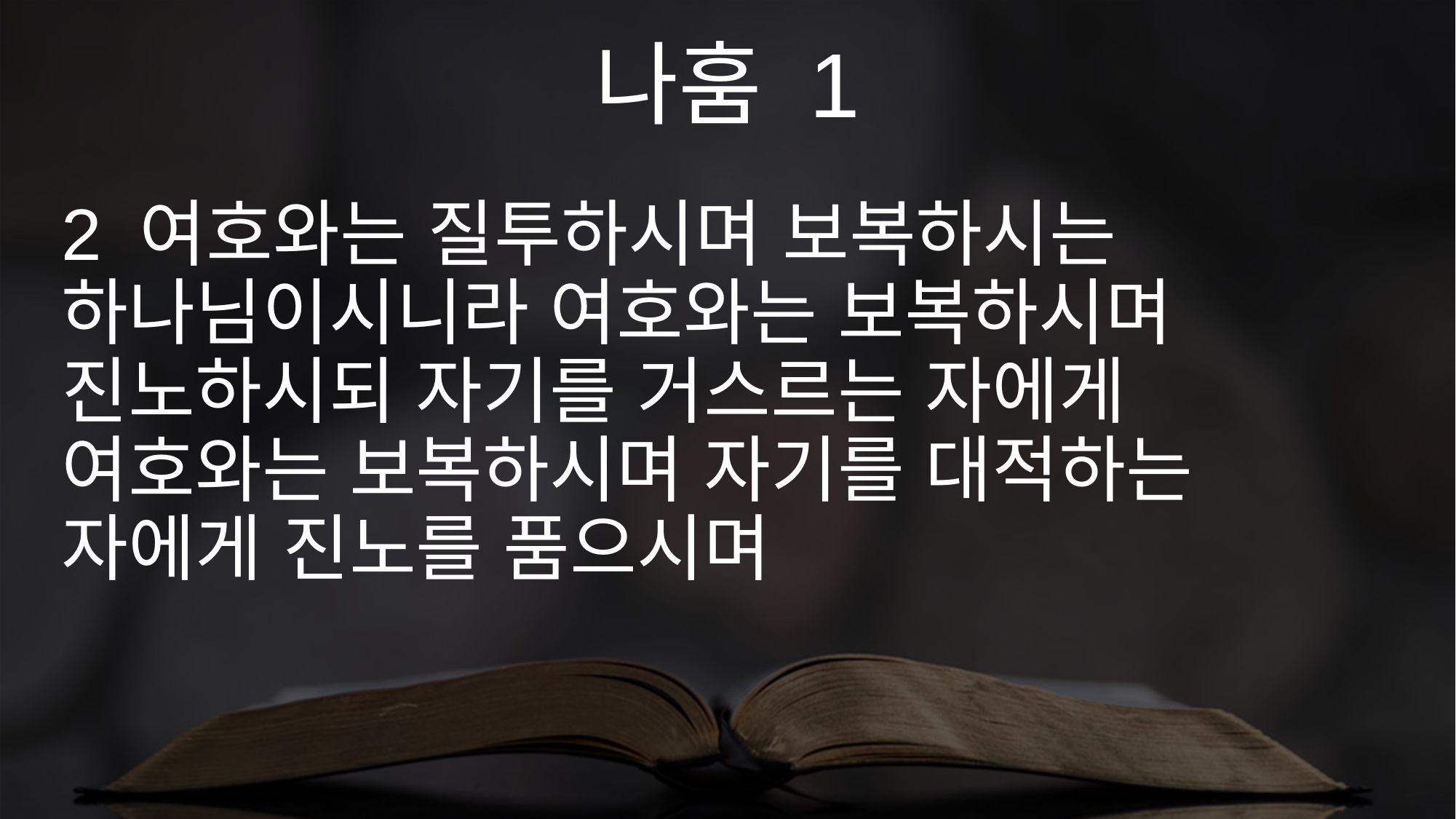

나훔 1
2 여호와는 질투하시며 보복하시는 하나님이시니라 여호와는 보복하시며 진노하시되 자기를 거스르는 자에게 여호와는 보복하시며 자기를 대적하는 자에게 진노를 품으시며